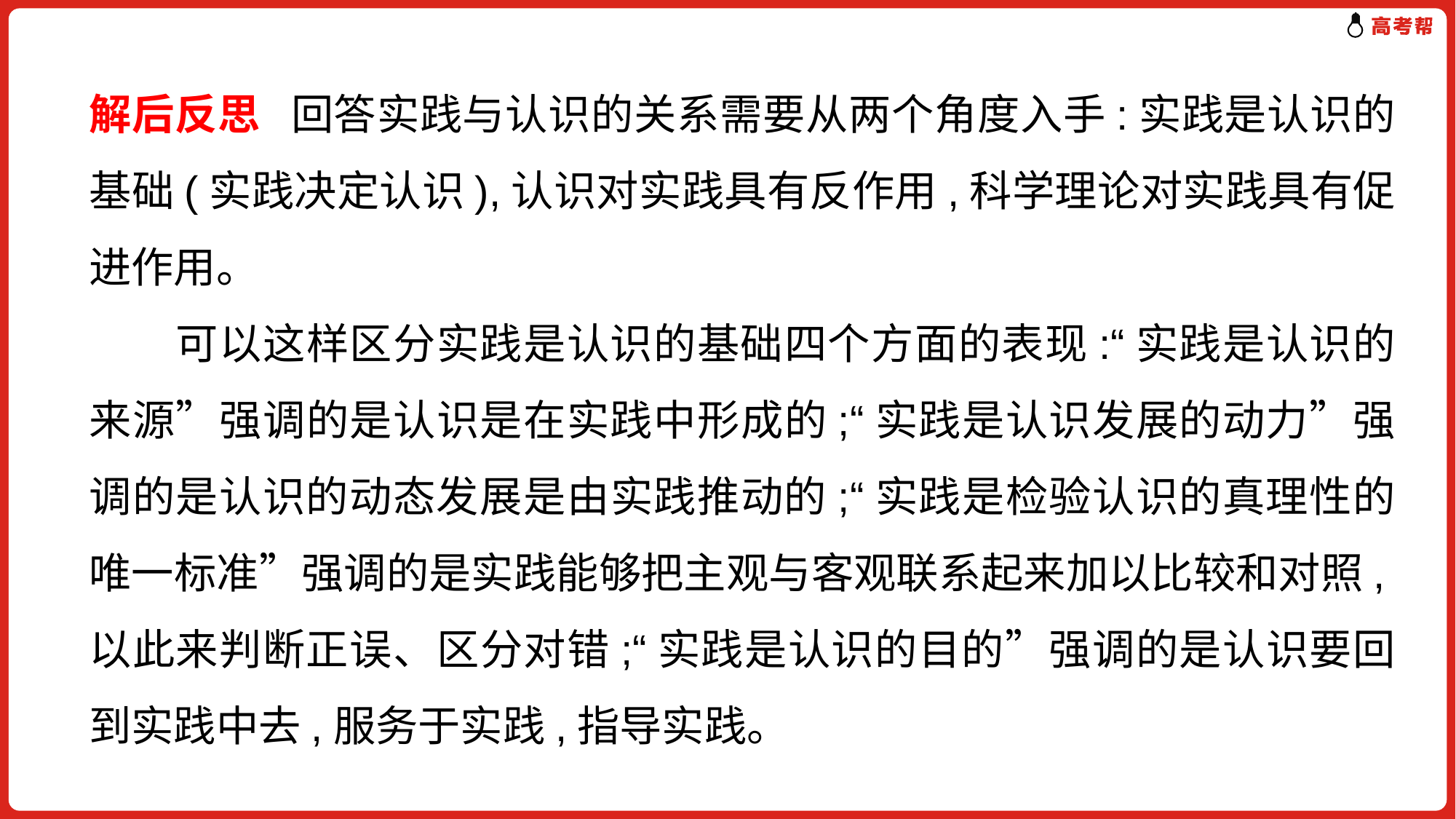

解后反思   回答实践与认识的关系需要从两个角度入手:实践是认识的基础(实践决定认识),认识对实践具有反作用,科学理论对实践具有促进作用。
　　可以这样区分实践是认识的基础四个方面的表现:“实践是认识的来源”强调的是认识是在实践中形成的;“实践是认识发展的动力”强调的是认识的动态发展是由实践推动的;“实践是检验认识的真理性的唯一标准”强调的是实践能够把主观与客观联系起来加以比较和对照,以此来判断正误、区分对错;“实践是认识的目的”强调的是认识要回到实践中去,服务于实践,指导实践。